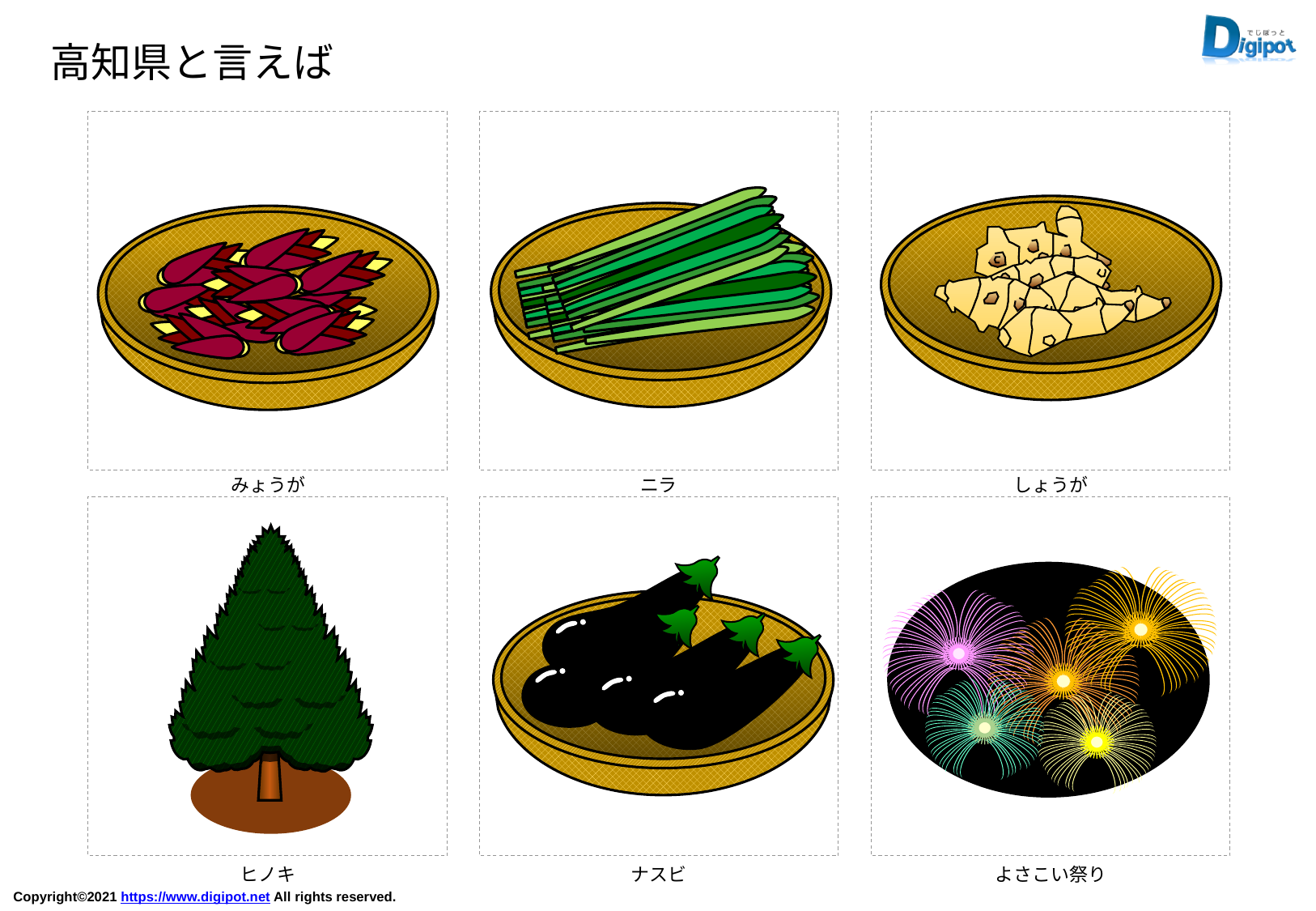

高知県と言えば

みょうが
ニラ
しょうが

ヒノキ
ナスビ
よさこい祭り